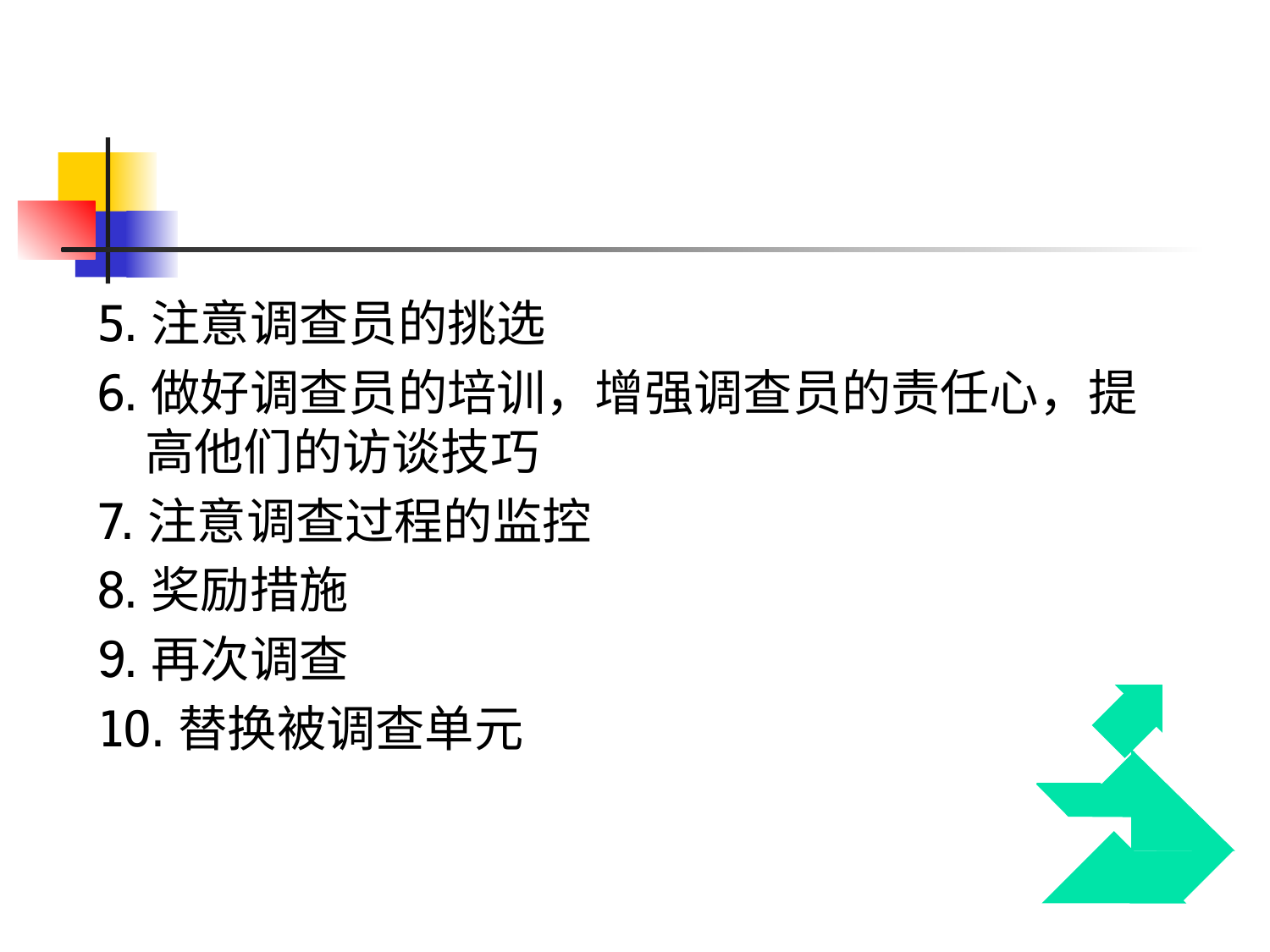

5.注意调查员的挑选
6.做好调查员的培训，增强调查员的责任心，提高他们的访谈技巧
7.注意调查过程的监控
8.奖励措施
9.再次调查
10.替换被调查单元